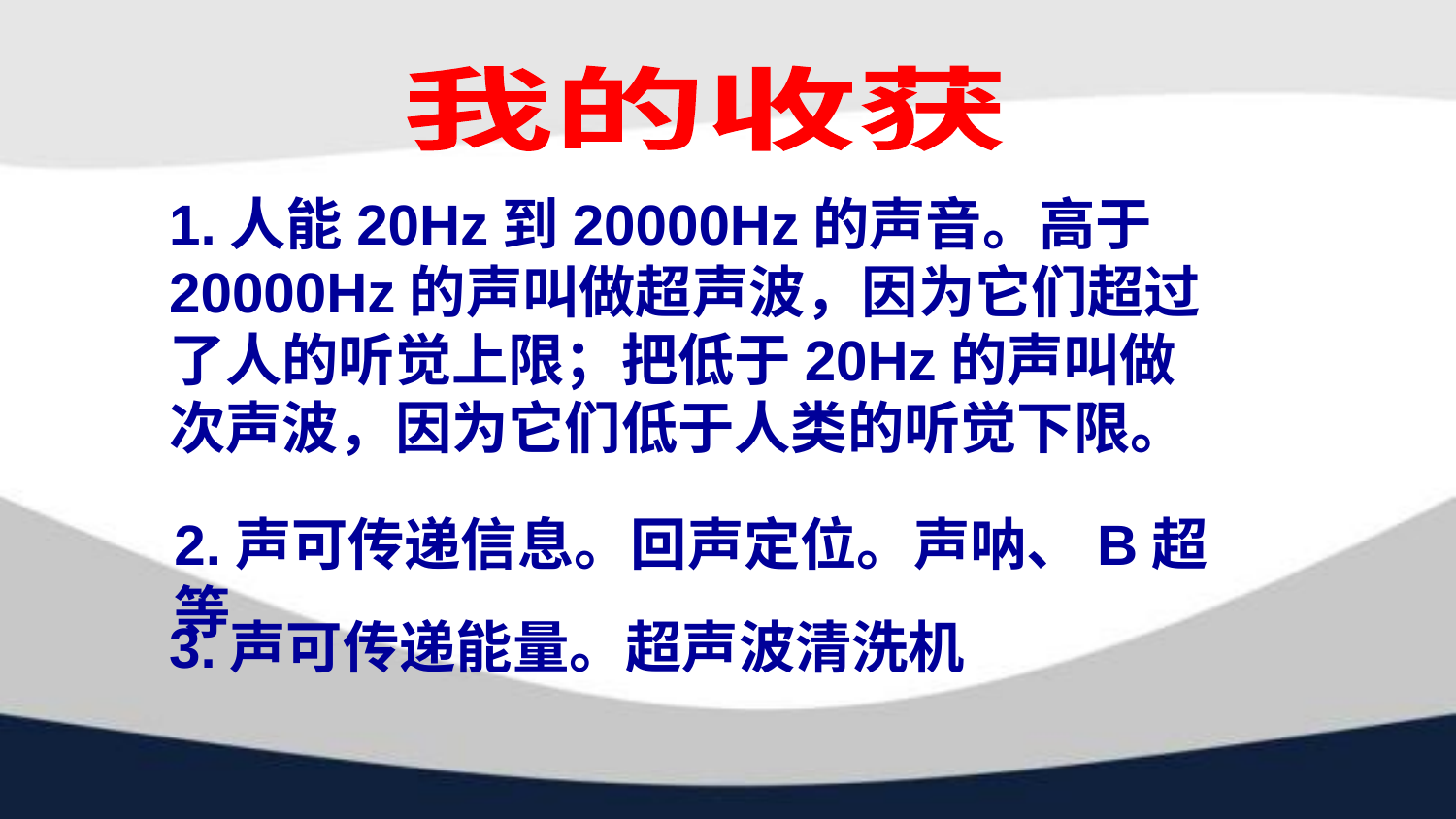

我的收获
1.人能20Hz到20000Hz的声音。高于20000Hz的声叫做超声波，因为它们超过了人的听觉上限；把低于20Hz的声叫做次声波，因为它们低于人类的听觉下限。
2.声可传递信息。回声定位。声呐、B超等
3.声可传递能量。超声波清洗机